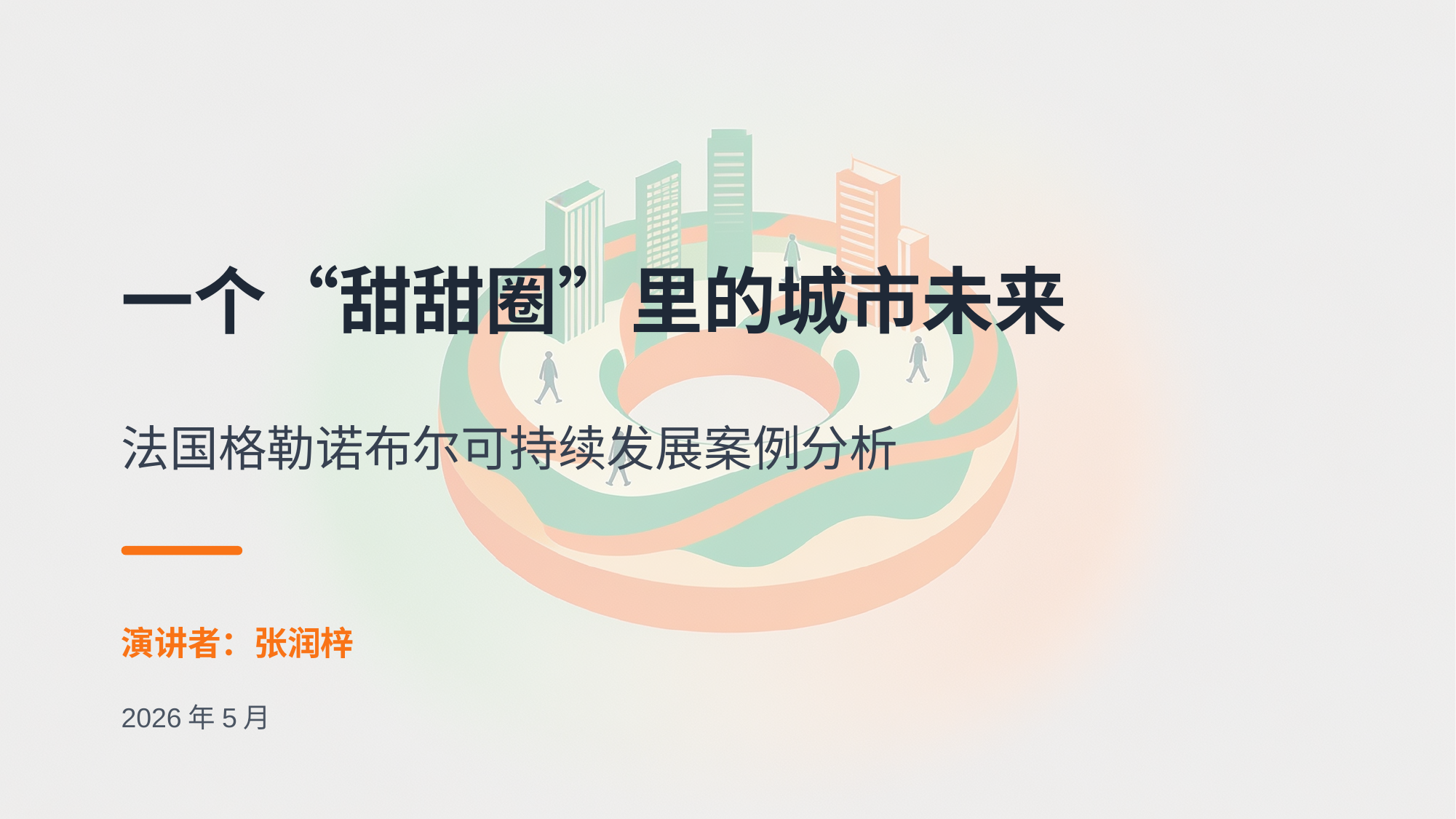

一个“甜甜圈”里的城市未来
法国格勒诺布尔可持续发展案例分析

演讲者：张润梓
2026年5月